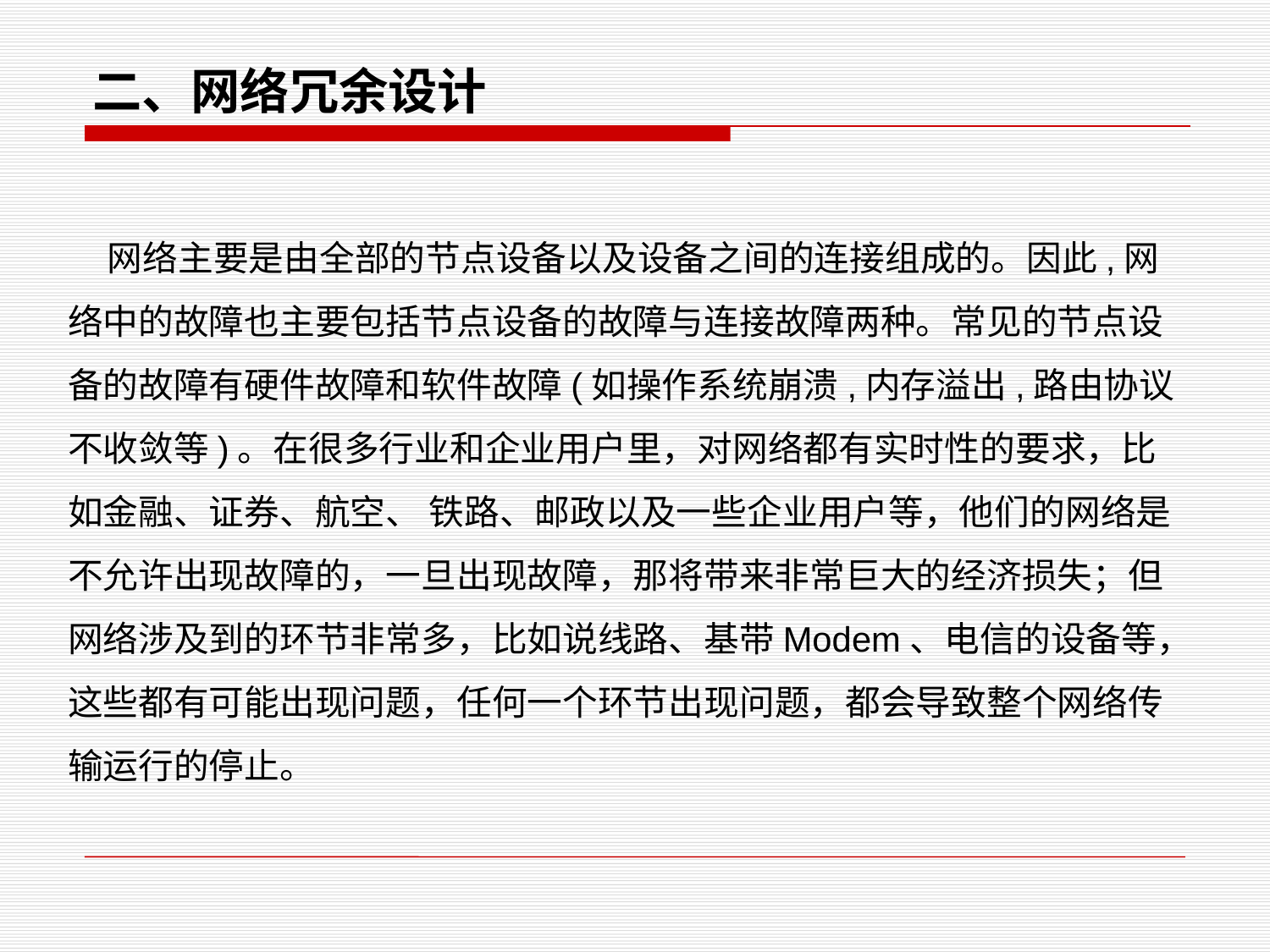

二、网络冗余设计
    网络主要是由全部的节点设备以及设备之间的连接组成的。因此,网络中的故障也主要包括节点设备的故障与连接故障两种。常见的节点设备的故障有硬件故障和软件故障(如操作系统崩溃,内存溢出,路由协议不收敛等)。在很多行业和企业用户里，对网络都有实时性的要求，比如金融、证券、航空、 铁路、邮政以及一些企业用户等，他们的网络是不允许出现故障的，一旦出现故障，那将带来非常巨大的经济损失；但网络涉及到的环节非常多，比如说线路、基带Modem、电信的设备等，这些都有可能出现问题，任何一个环节出现问题，都会导致整个网络传输运行的停止。
108